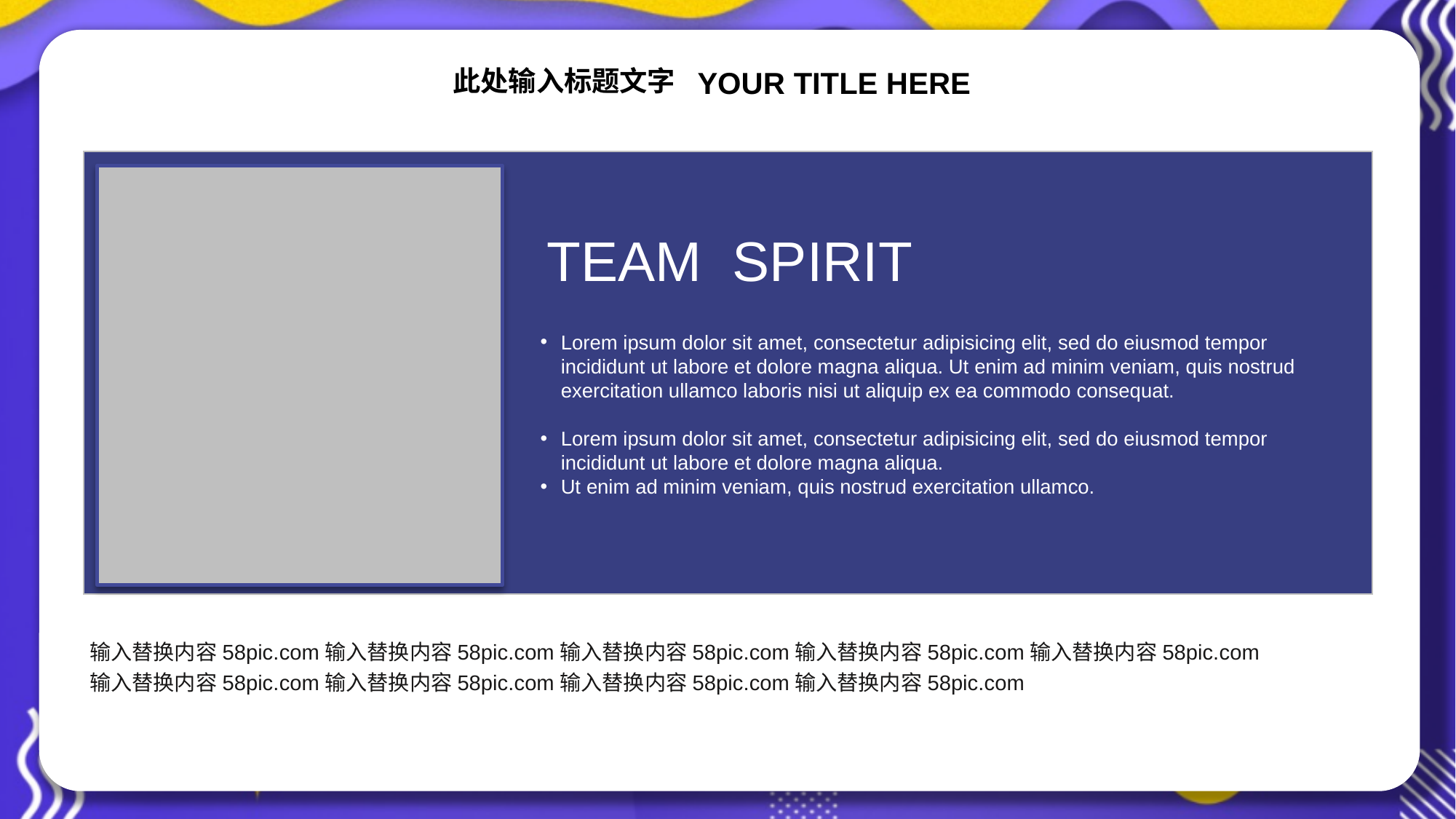

YOUR TITLE HERE
此处输入标题文字

TEAM  SPIRIT
Lorem ipsum dolor sit amet, consectetur adipisicing elit, sed do eiusmod tempor incididunt ut labore et dolore magna aliqua. Ut enim ad minim veniam, quis nostrud exercitation ullamco laboris nisi ut aliquip ex ea commodo consequat.

Lorem ipsum dolor sit amet, consectetur adipisicing elit, sed do eiusmod tempor incididunt ut labore et dolore magna aliqua.
Ut enim ad minim veniam, quis nostrud exercitation ullamco.
输入替换内容58pic.com输入替换内容58pic.com输入替换内容58pic.com输入替换内容58pic.com输入替换内容58pic.com输入替换内容58pic.com输入替换内容58pic.com输入替换内容58pic.com输入替换内容58pic.com